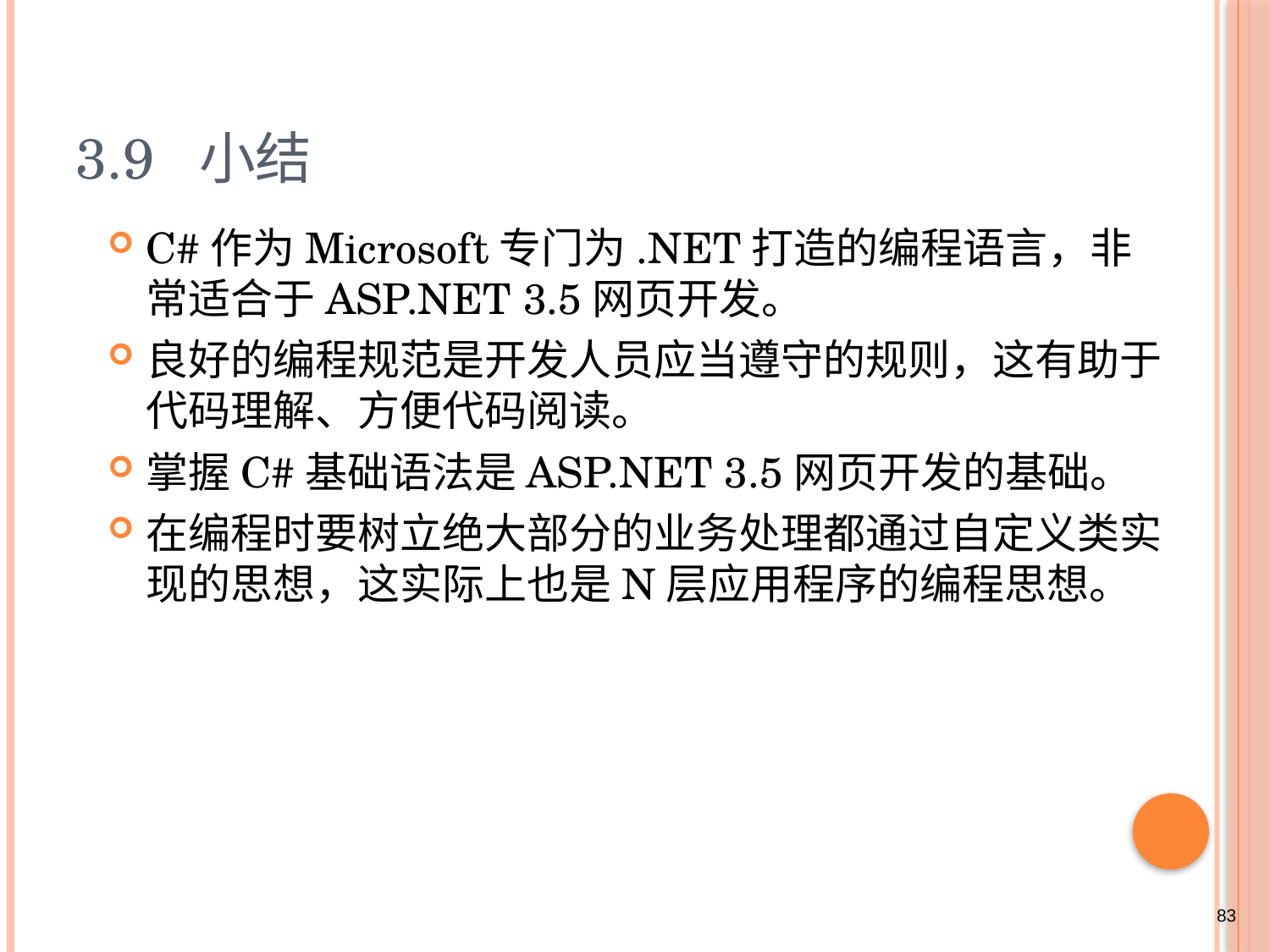

# 3.9  小结
C#作为Microsoft专门为.NET打造的编程语言，非常适合于ASP.NET 3.5网页开发。
良好的编程规范是开发人员应当遵守的规则，这有助于代码理解、方便代码阅读。
掌握C#基础语法是ASP.NET 3.5网页开发的基础。
在编程时要树立绝大部分的业务处理都通过自定义类实现的思想，这实际上也是N层应用程序的编程思想。
83